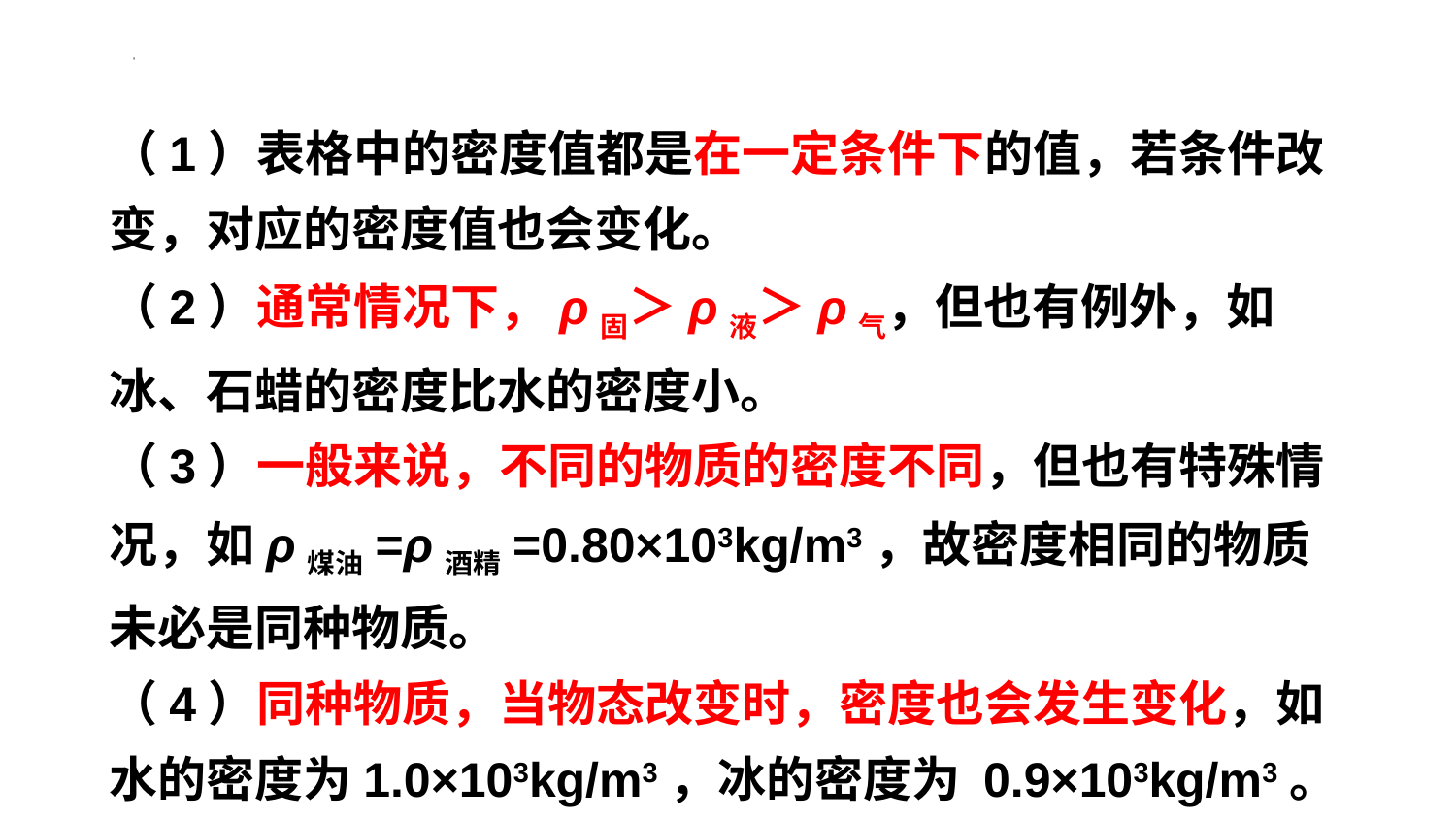

（1）表格中的密度值都是在一定条件下的值，若条件改变，对应的密度值也会变化。
（2）通常情况下，ρ固＞ρ液＞ρ气，但也有例外，如冰、石蜡的密度比水的密度小。
（3）一般来说，不同的物质的密度不同，但也有特殊情况，如ρ煤油=ρ酒精=0.80×103kg/m3，故密度相同的物质未必是同种物质。
（4）同种物质，当物态改变时，密度也会发生变化，如水的密度为1.0×103kg/m3，冰的密度为 0.9×103kg/m3。